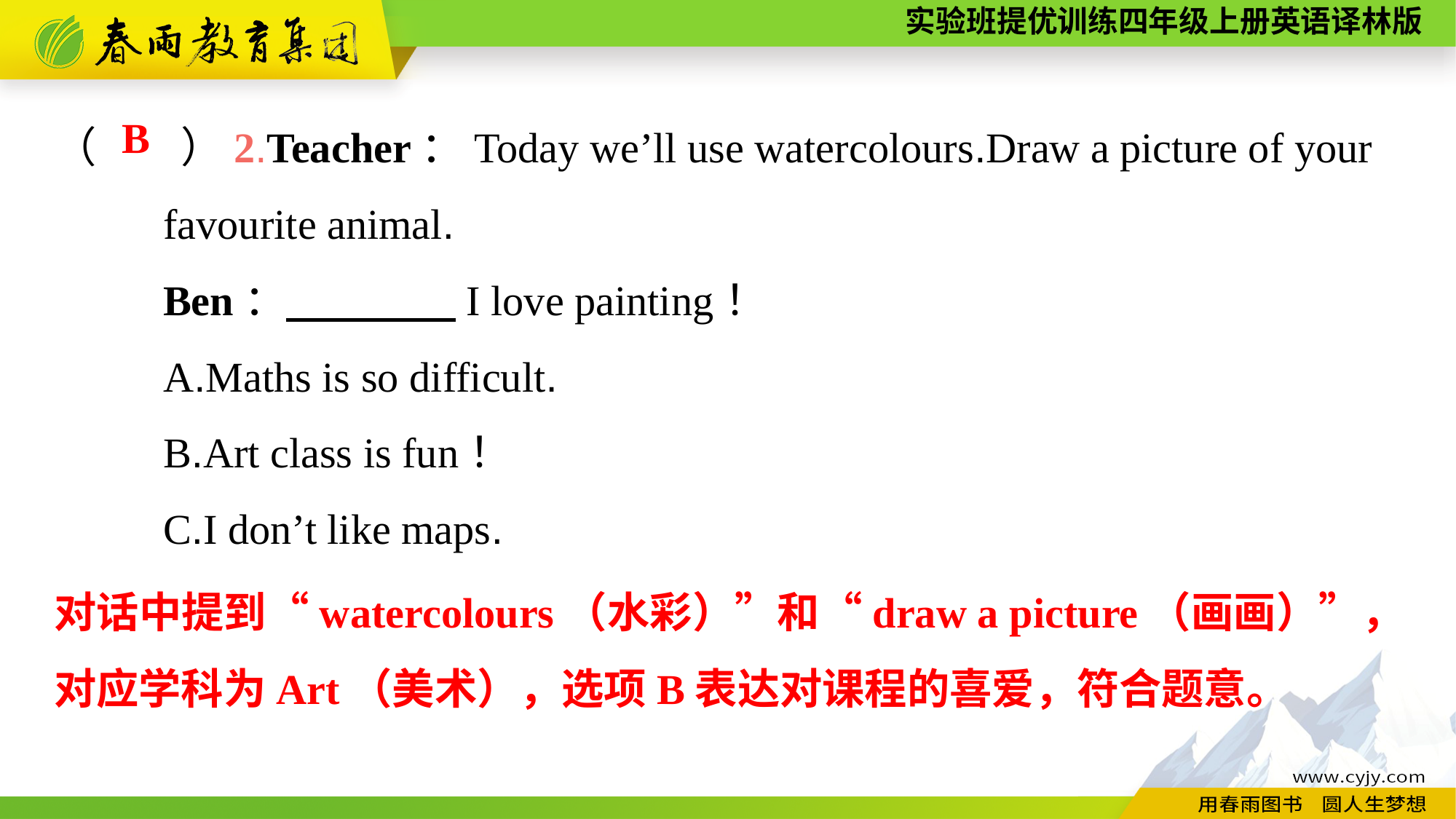

（　　）2.Teacher：Today we’ll use watercolours.Draw a picture of your
	favourite animal.
	Ben：　　　　I love painting！
	A.Maths is so difficult.
	B.Art class is fun！
	C.I don’t like maps.
B
对话中提到“watercolours（水彩）”和“draw a picture（画画）”，对应学科为Art（美术），选项B表达对课程的喜爱，符合题意。